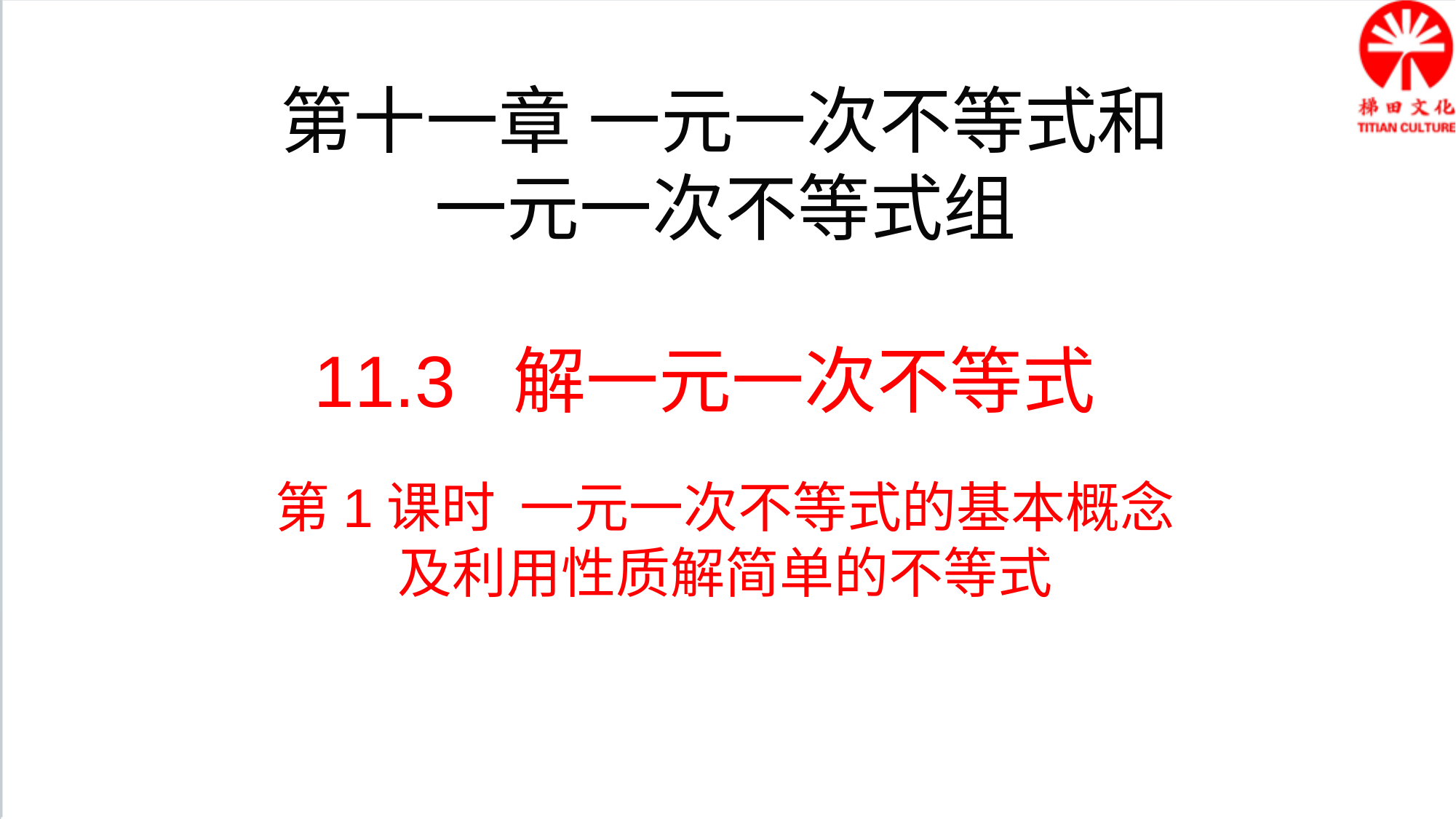

第十一章 一元一次不等式和
一元一次不等式组
11.3  解一元一次不等式
第1课时  一元一次不等式的基本概念及利用性质解简单的不等式